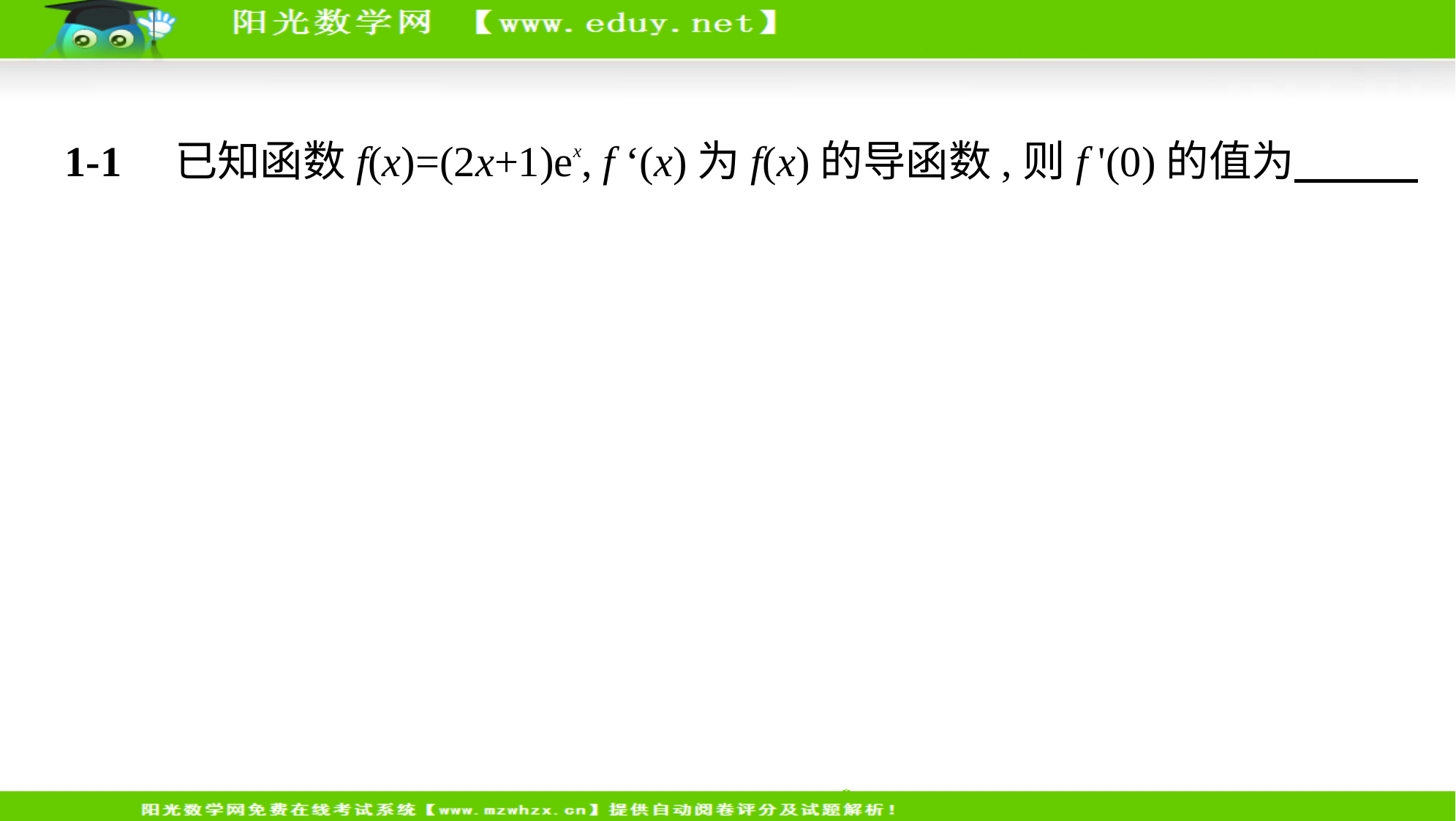

1-1　已知函数f(x)=(2x+1)ex, f ‘(x)为f(x)的导函数,则f '(0)的值为　　       .
答案　3

解析　∵f '(x)=2ex+(2x+1)ex=(2x+3)ex,∴f '(0)=3.